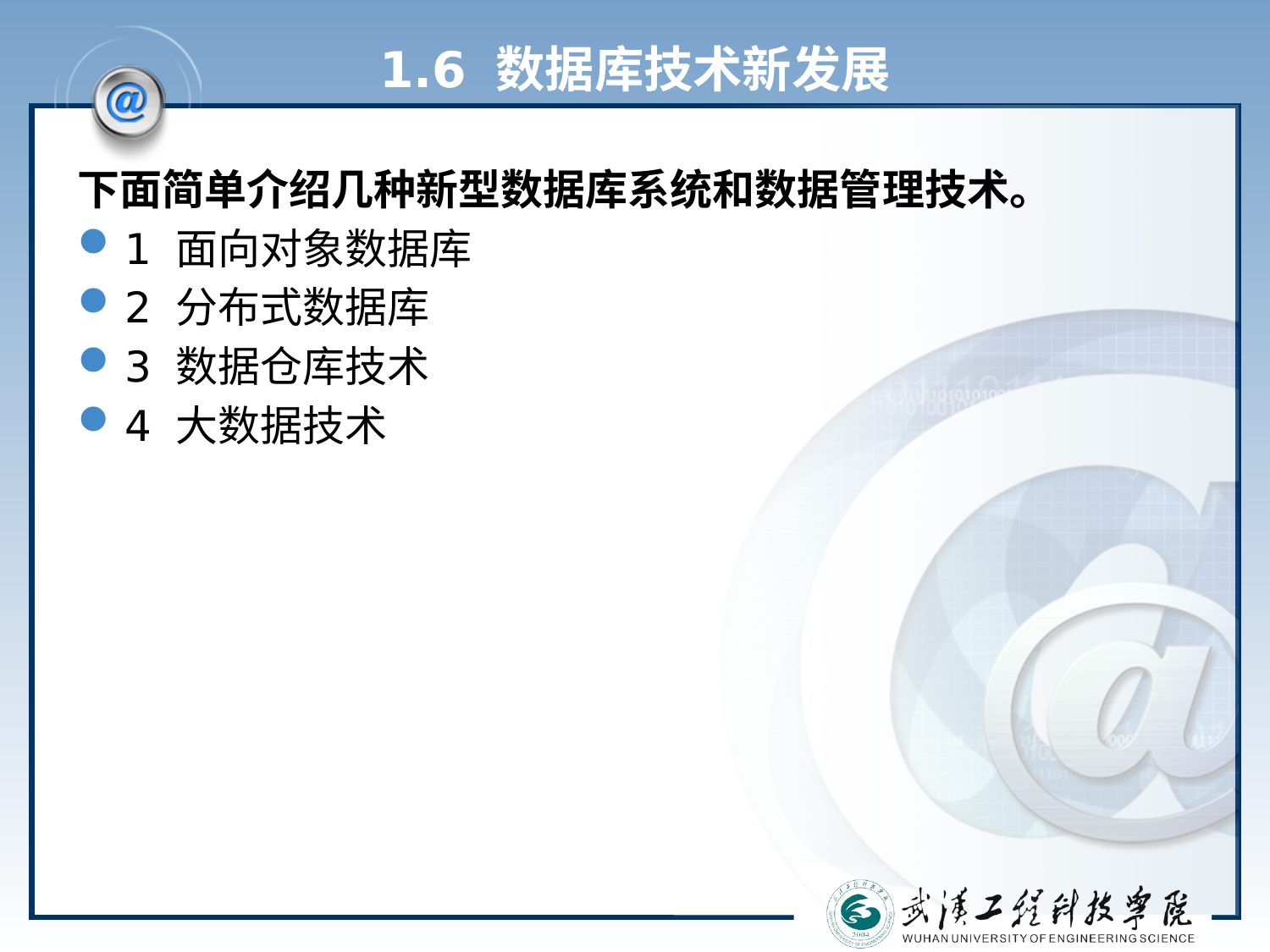

# 1.6 数据库技术新发展
下面简单介绍几种新型数据库系统和数据管理技术。
1 面向对象数据库
2 分布式数据库
3 数据仓库技术
4 大数据技术